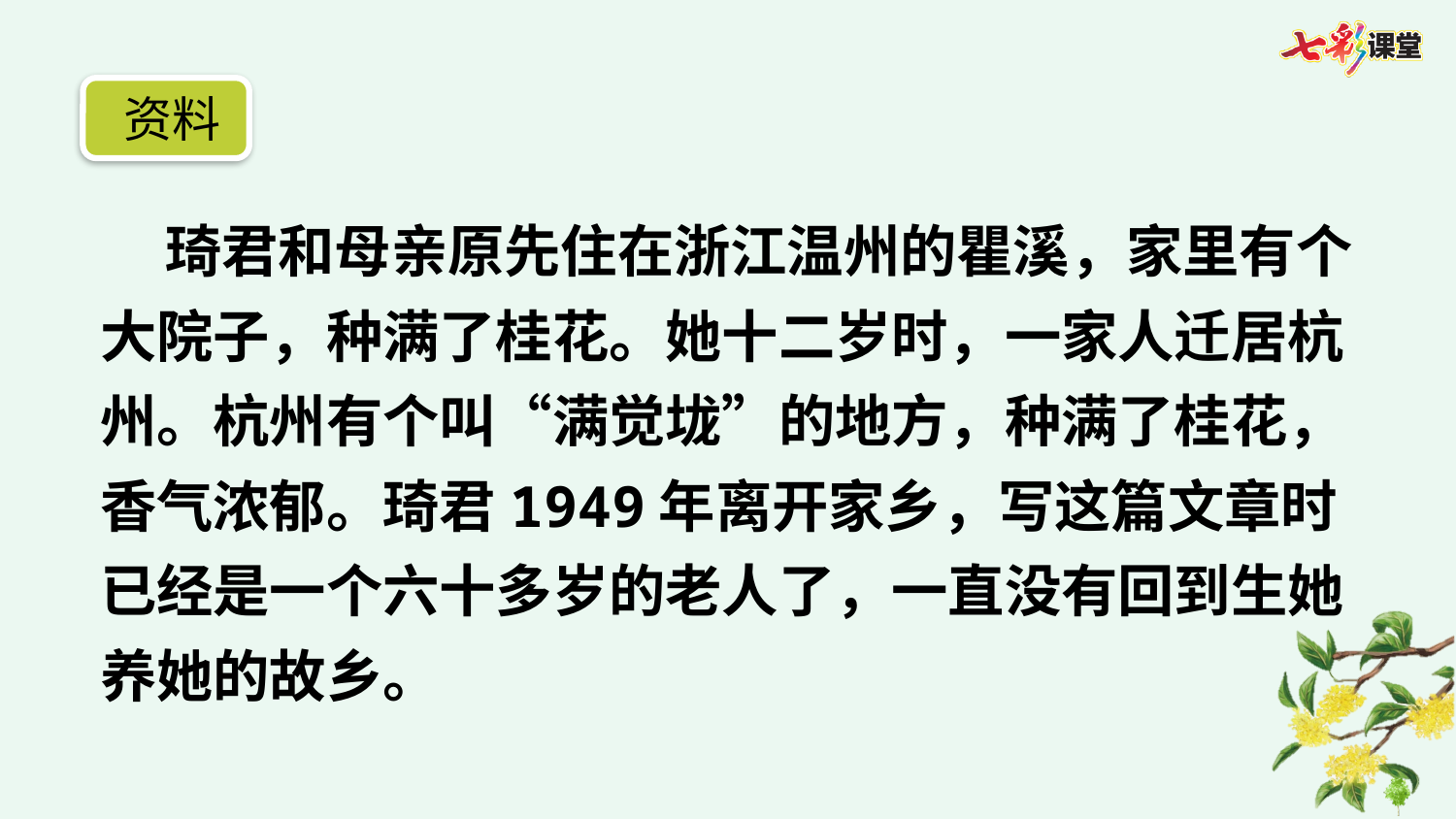

资料
    琦君和母亲原先住在浙江温州的瞿溪，家里有个大院子，种满了桂花。她十二岁时，一家人迁居杭州。杭州有个叫“满觉垅”的地方，种满了桂花，香气浓郁。琦君1949年离开家乡，写这篇文章时已经是一个六十多岁的老人了，一直没有回到生她养她的故乡。